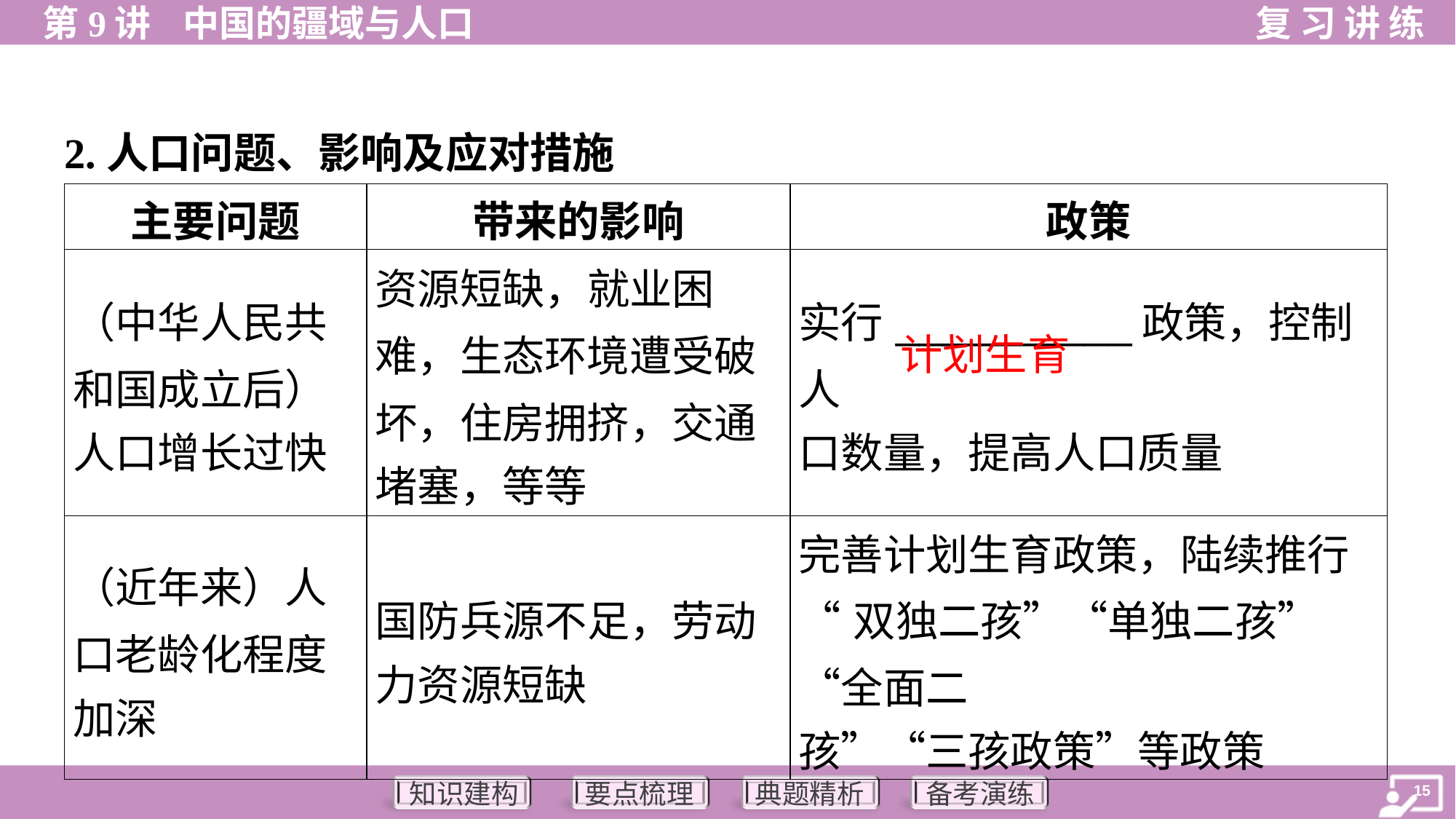

2.人口问题、影响及应对措施
| 主要问题 | 带来的影响 | 政策 |
| --- | --- | --- |
| （中华人民共 和国成立后） 人口增长过快 | 资源短缺，就业困 难，生态环境遭受破 坏，住房拥挤，交通 堵塞，等等 | 实行\_\_\_\_\_\_\_\_\_\_政策，控制人 口数量，提高人口质量 |
| （近年来）人 口老龄化程度 加深 | 国防兵源不足，劳动 力资源短缺 | 完善计划生育政策，陆续推行 “双独二孩”“单独二孩”“全面二 孩”“三孩政策”等政策 |
计划生育